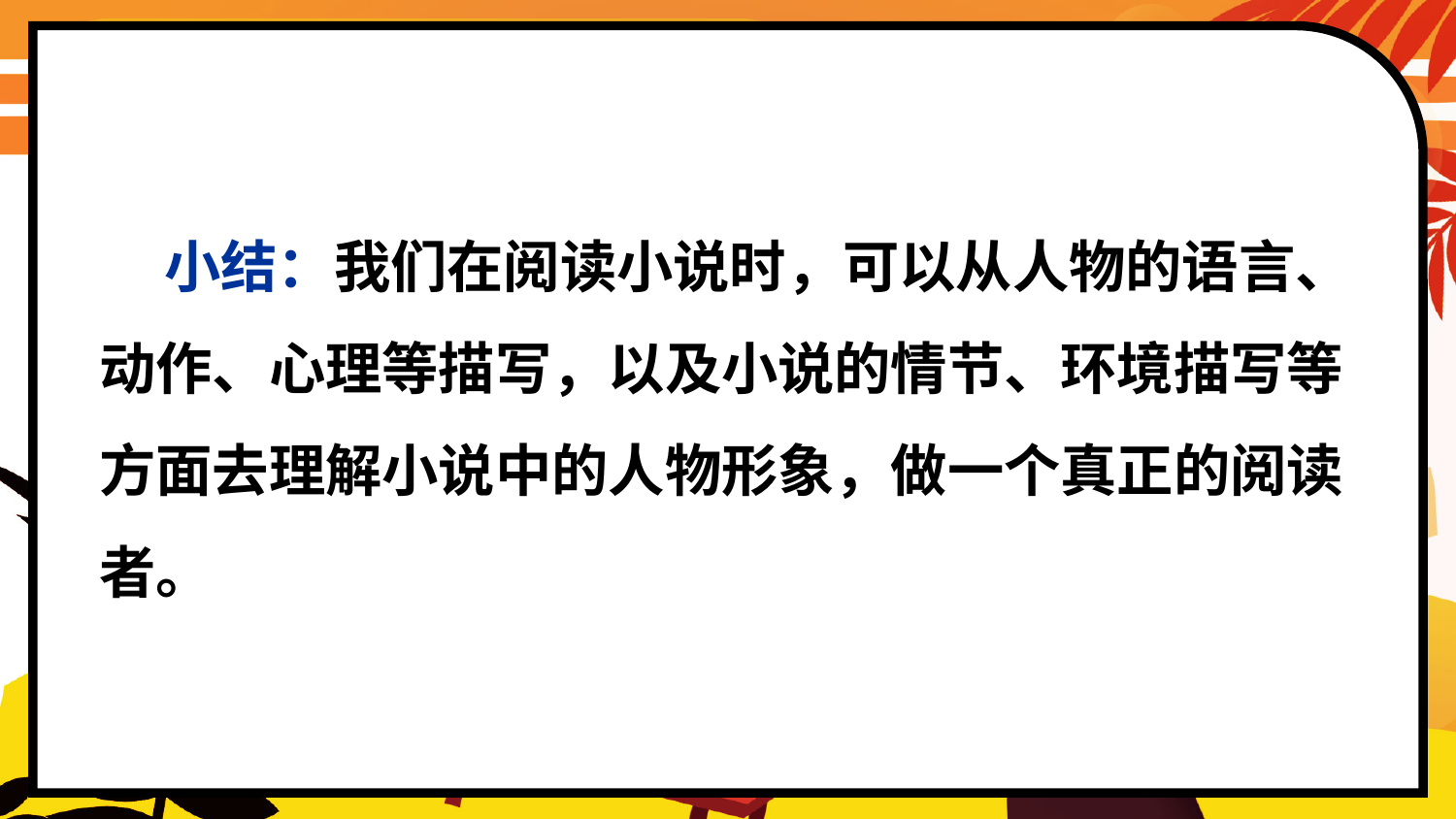

小结：我们在阅读小说时，可以从人物的语言、动作、心理等描写，以及小说的情节、环境描写等方面去理解小说中的人物形象，做一个真正的阅读者。